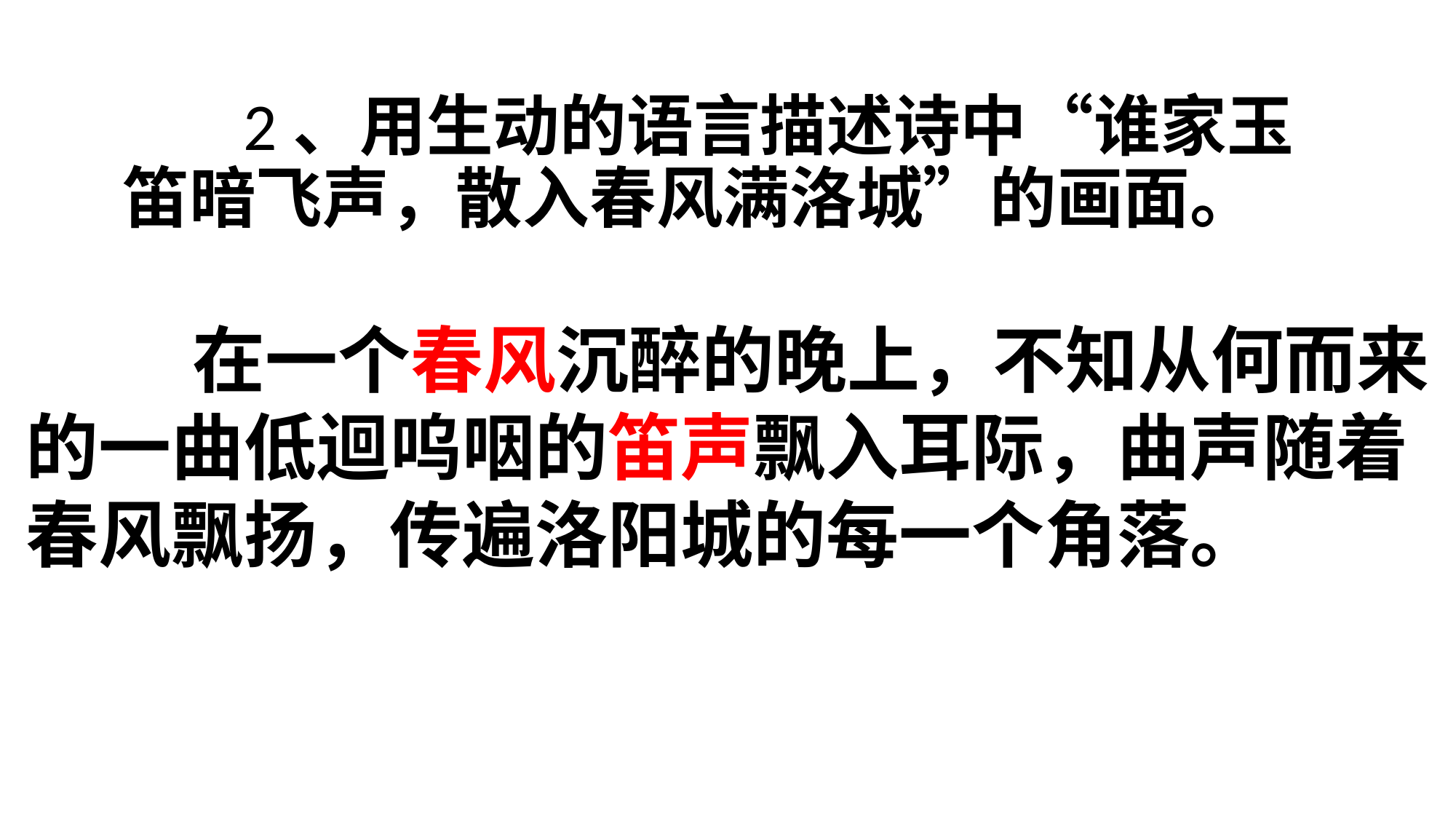

# 2、用生动的语言描述诗中“谁家玉笛暗飞声，散入春风满洛城”的画面。
         在一个春风沉醉的晚上，不知从何而来
的一曲低迴呜咽的笛声飘入耳际，曲声随着
春风飘扬，传遍洛阳城的每一个角落。